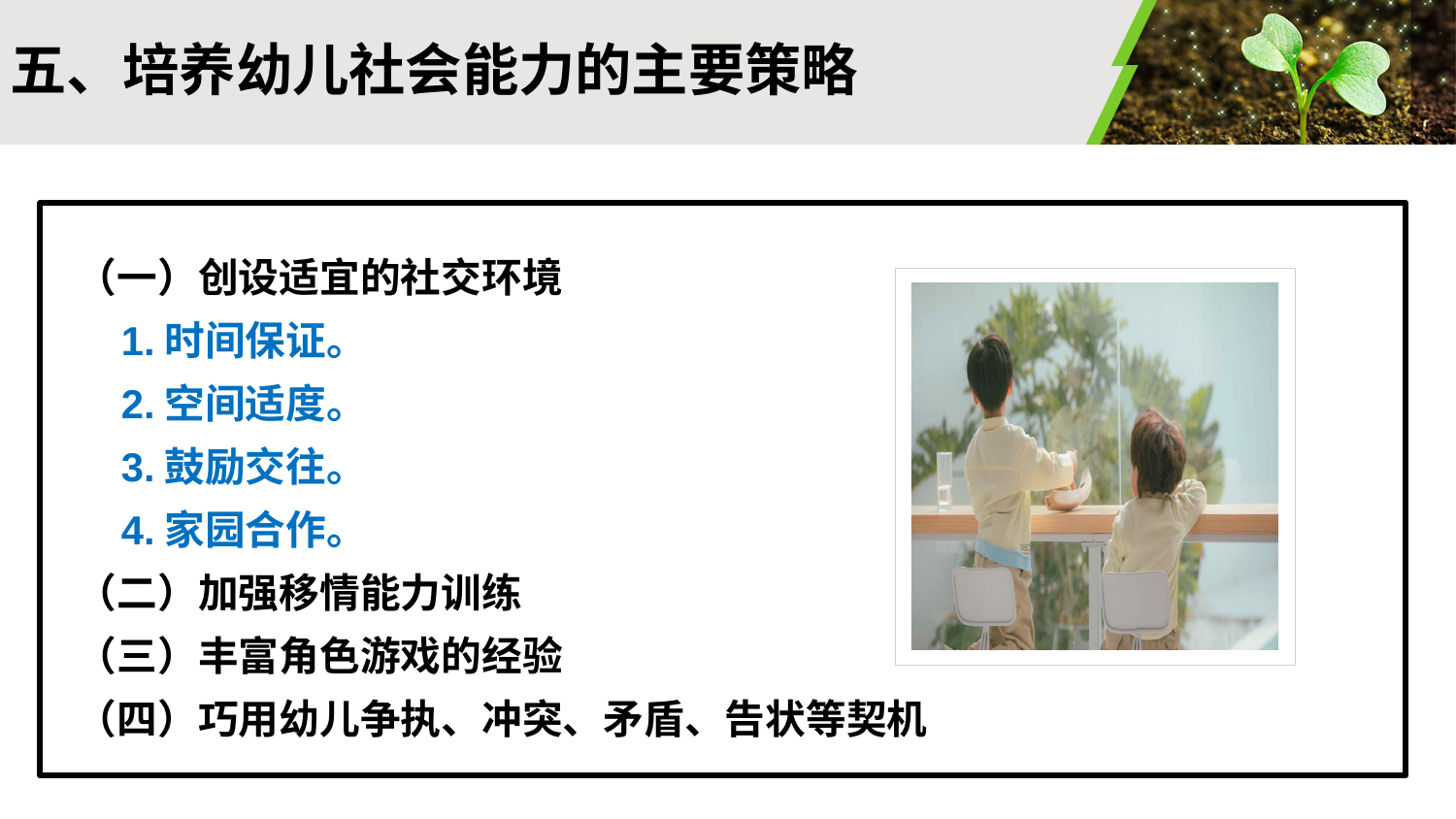

#
五、培养幼儿社会能力的主要策略

（一）创设适宜的社交环境
    1.时间保证。
    2.空间适度。
    3.鼓励交往。
    4.家园合作。
（二）加强移情能力训练
（三）丰富角色游戏的经验
（四）巧用幼儿争执、冲突、矛盾、告状等契机